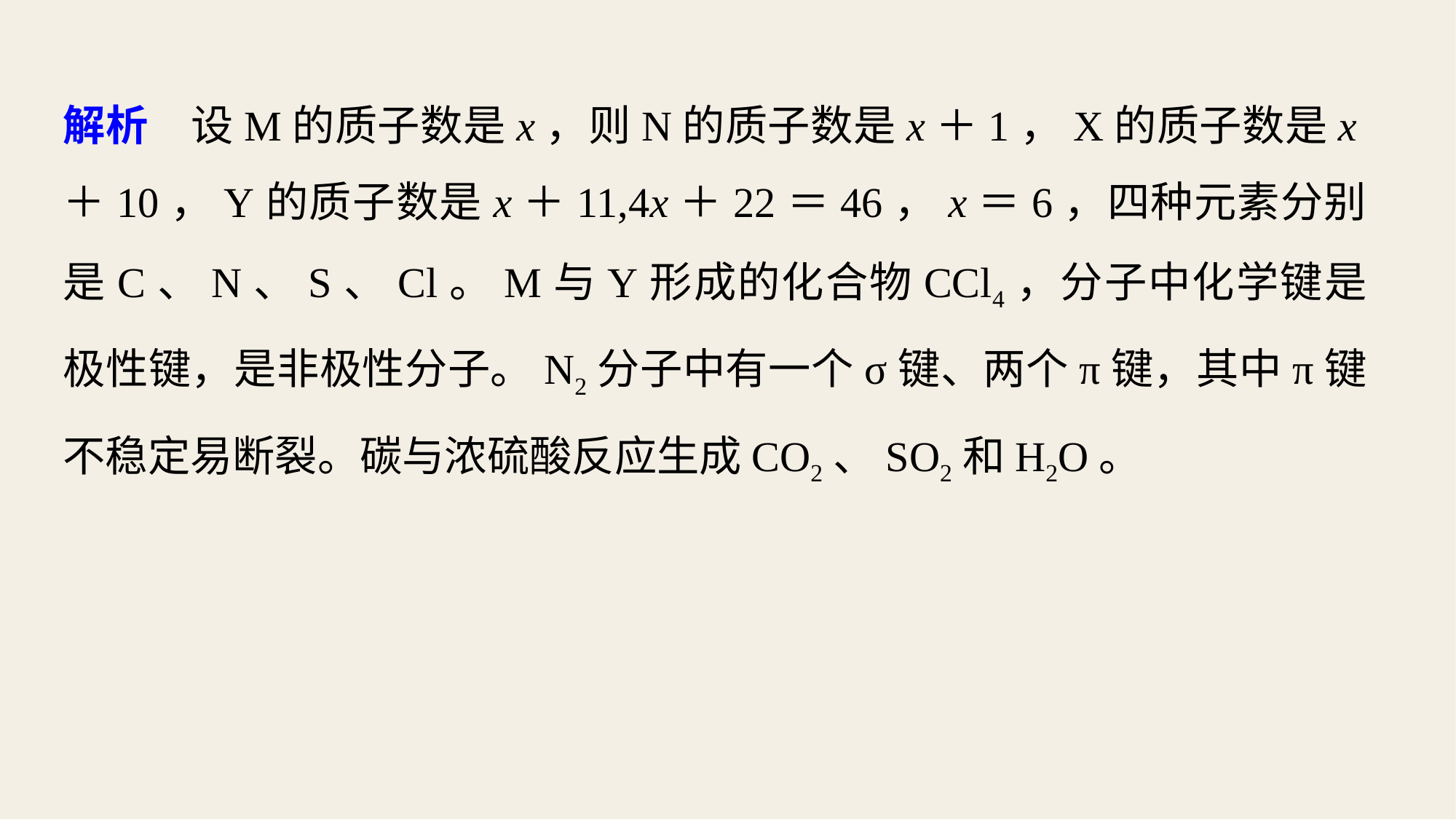

解析　设M的质子数是x，则N的质子数是x＋1，X的质子数是x＋10，Y的质子数是x＋11,4x＋22＝46，x＝6，四种元素分别是C、N、S、Cl。M与Y形成的化合物CCl4，分子中化学键是极性键，是非极性分子。N2分子中有一个σ键、两个π键，其中π键不稳定易断裂。碳与浓硫酸反应生成CO2、SO2和H2O。